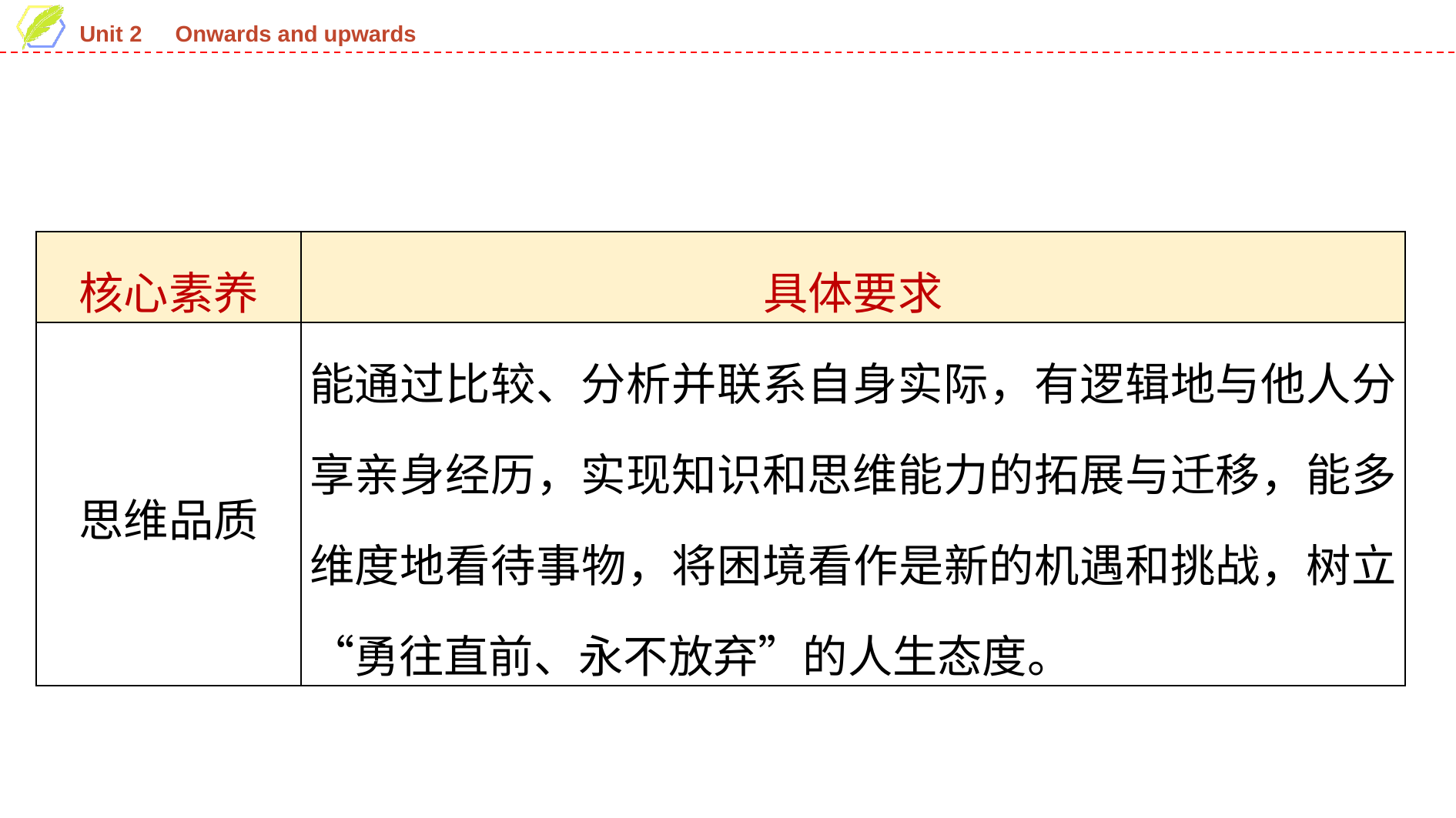

| 核心素养 | 具体要求 |
| --- | --- |
| 思维品质 | 能通过比较、分析并联系自身实际，有逻辑地与他人分享亲身经历，实现知识和思维能力的拓展与迁移，能多维度地看待事物，将困境看作是新的机遇和挑战，树立“勇往直前、永不放弃”的人生态度。 |